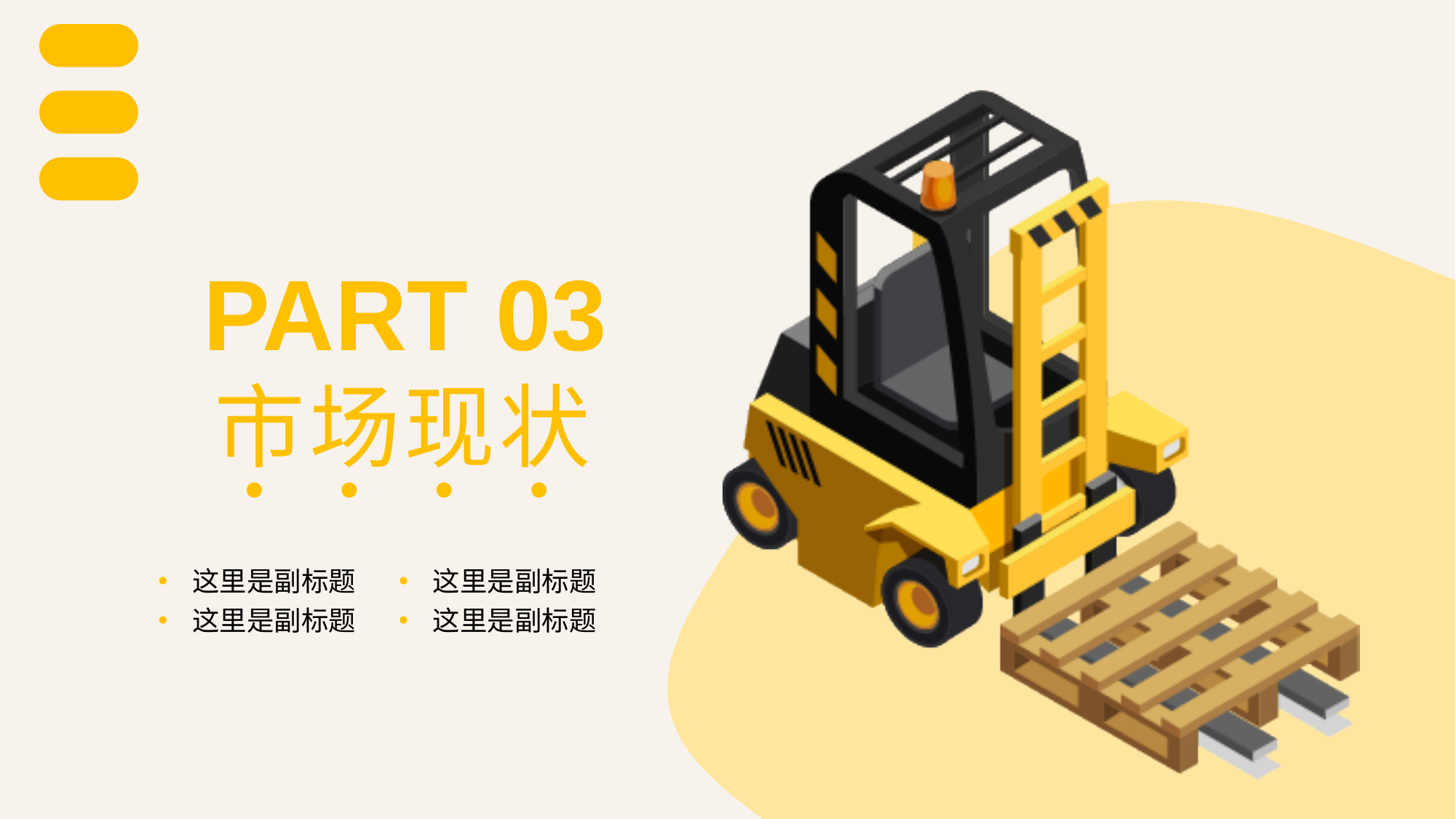

PART 03
市
场
现
状

这里是副标题
这里是副标题
这里是副标题
这里是副标题